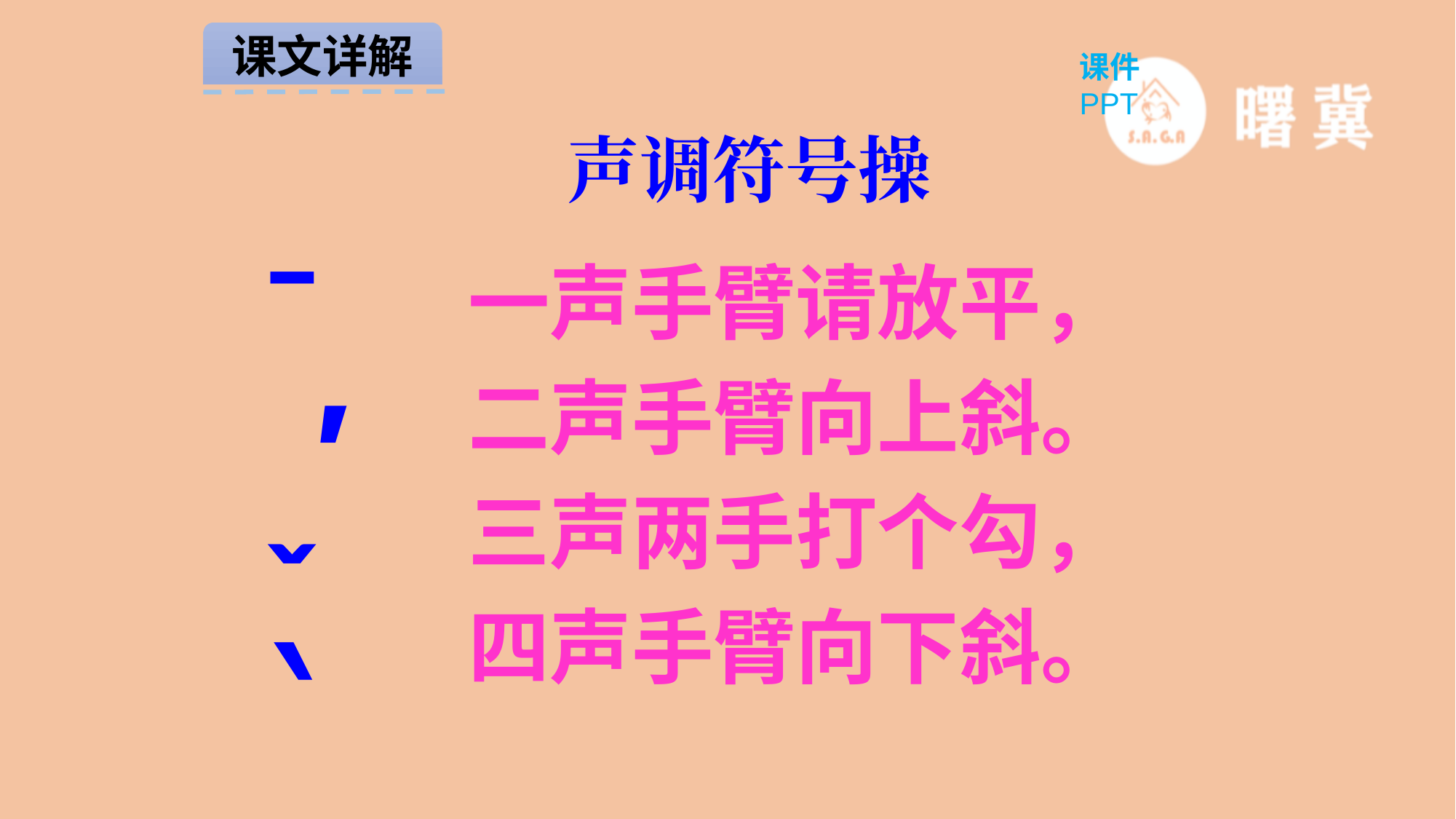

课文详解
课件PPT
声调符号操
ˉ
一声手臂请放平，
二声手臂向上斜。
三声两手打个勾，
四声手臂向下斜。
′
ˇ
‵